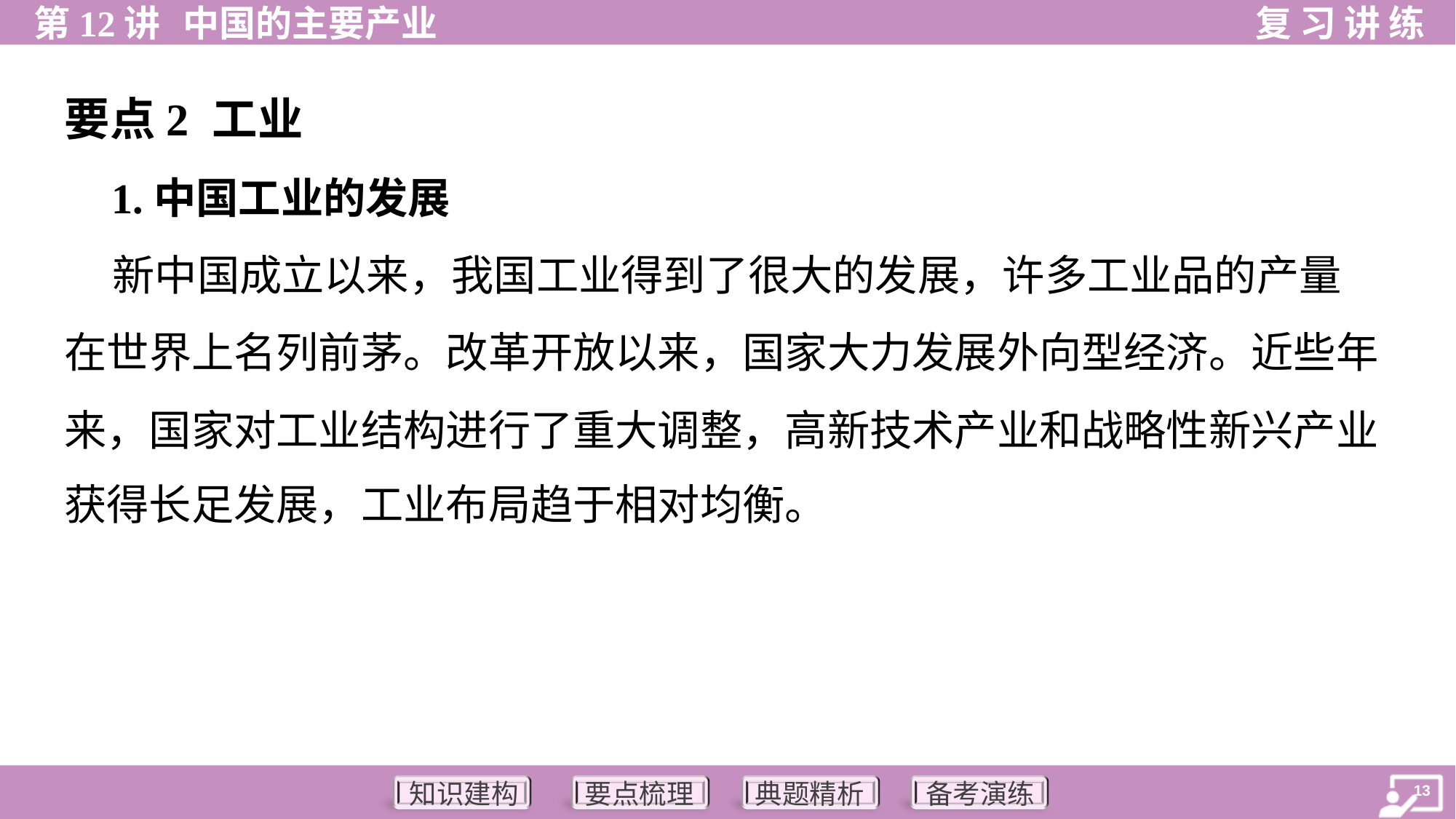

要点2 工业
    1.中国工业的发展
    新中国成立以来，我国工业得到了很大的发展，许多工业品的产量
在世界上名列前茅。改革开放以来，国家大力发展外向型经济。近些年
来，国家对工业结构进行了重大调整，高新技术产业和战略性新兴产业
获得长足发展，工业布局趋于相对均衡。